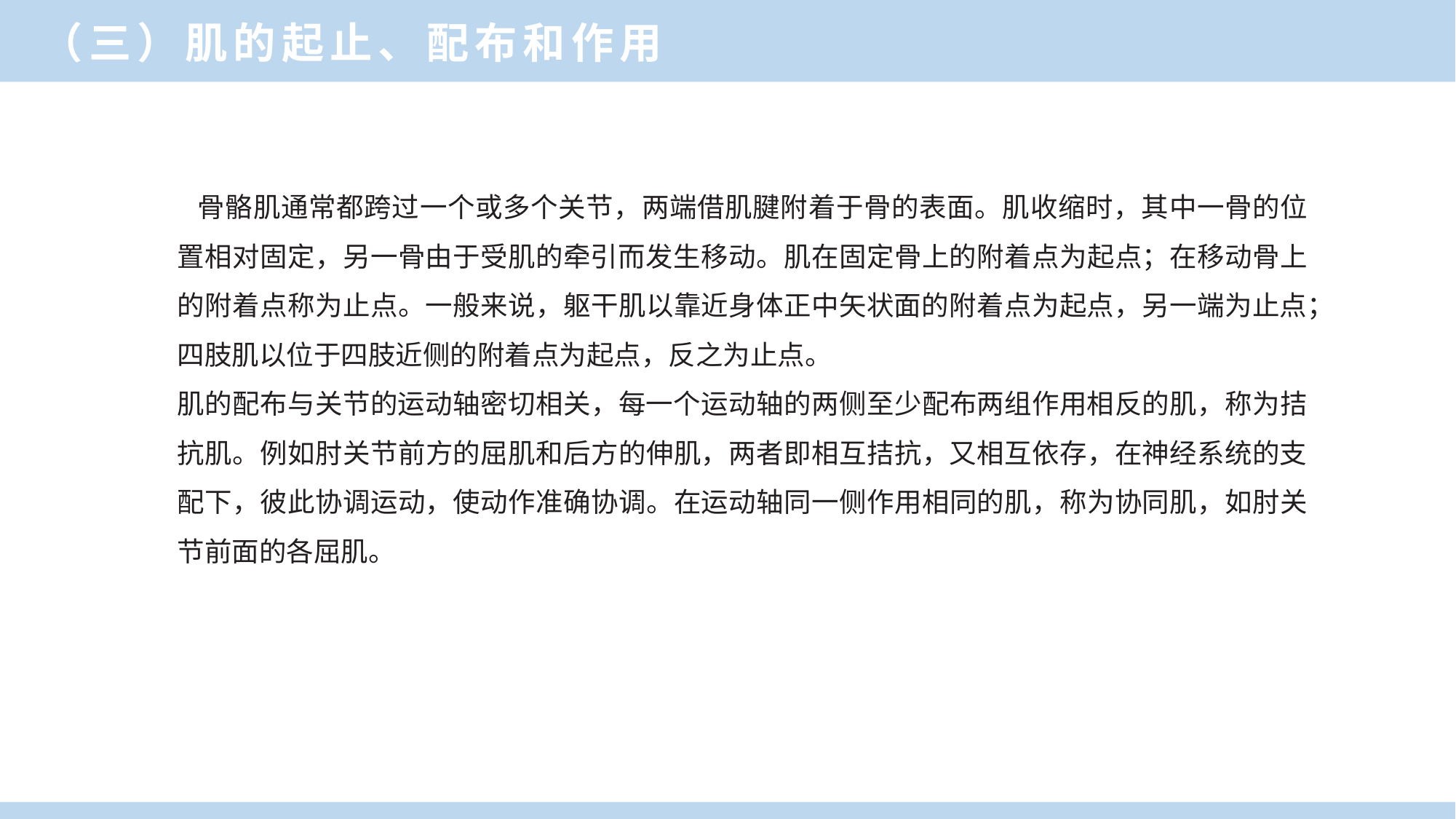

（三）肌的起止、配布和作用

  骨骼肌通常都跨过一个或多个关节，两端借肌腱附着于骨的表面。肌收缩时，其中一骨的位置相对固定，另一骨由于受肌的牵引而发生移动。肌在固定骨上的附着点为起点；在移动骨上的附着点称为止点。一般来说，躯干肌以靠近身体正中矢状面的附着点为起点，另一端为止点；四肢肌以位于四肢近侧的附着点为起点，反之为止点。
肌的配布与关节的运动轴密切相关，每一个运动轴的两侧至少配布两组作用相反的肌，称为拮抗肌。例如肘关节前方的屈肌和后方的伸肌，两者即相互拮抗，又相互依存，在神经系统的支配下，彼此协调运动，使动作准确协调。在运动轴同一侧作用相同的肌，称为协同肌，如肘关节前面的各屈肌。